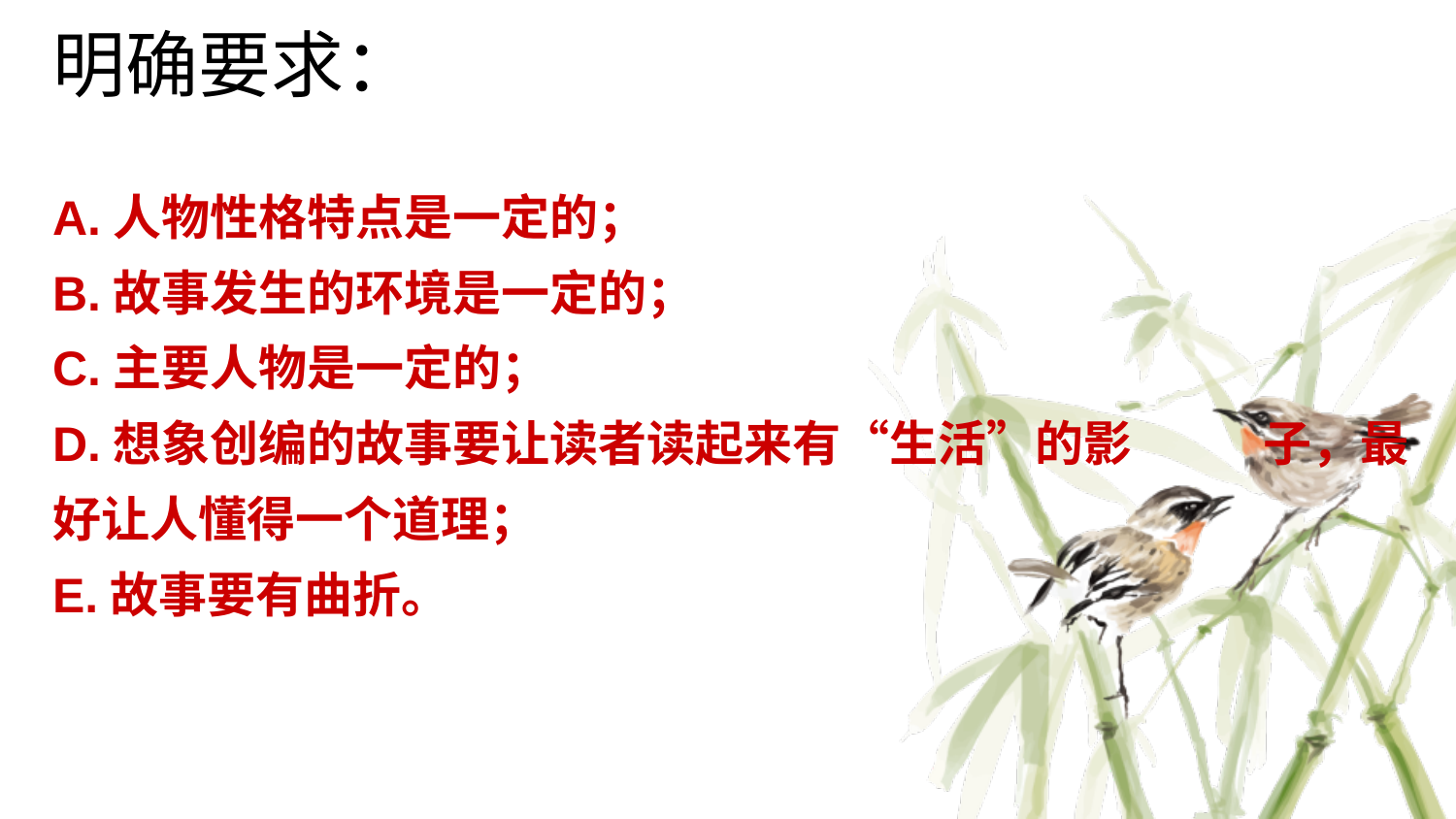

明确要求：
A.人物性格特点是一定的；
B.故事发生的环境是一定的；
C.主要人物是一定的；
D.想象创编的故事要让读者读起来有“生活”的影            子，最好让人懂得一个道理；
E.故事要有曲折。